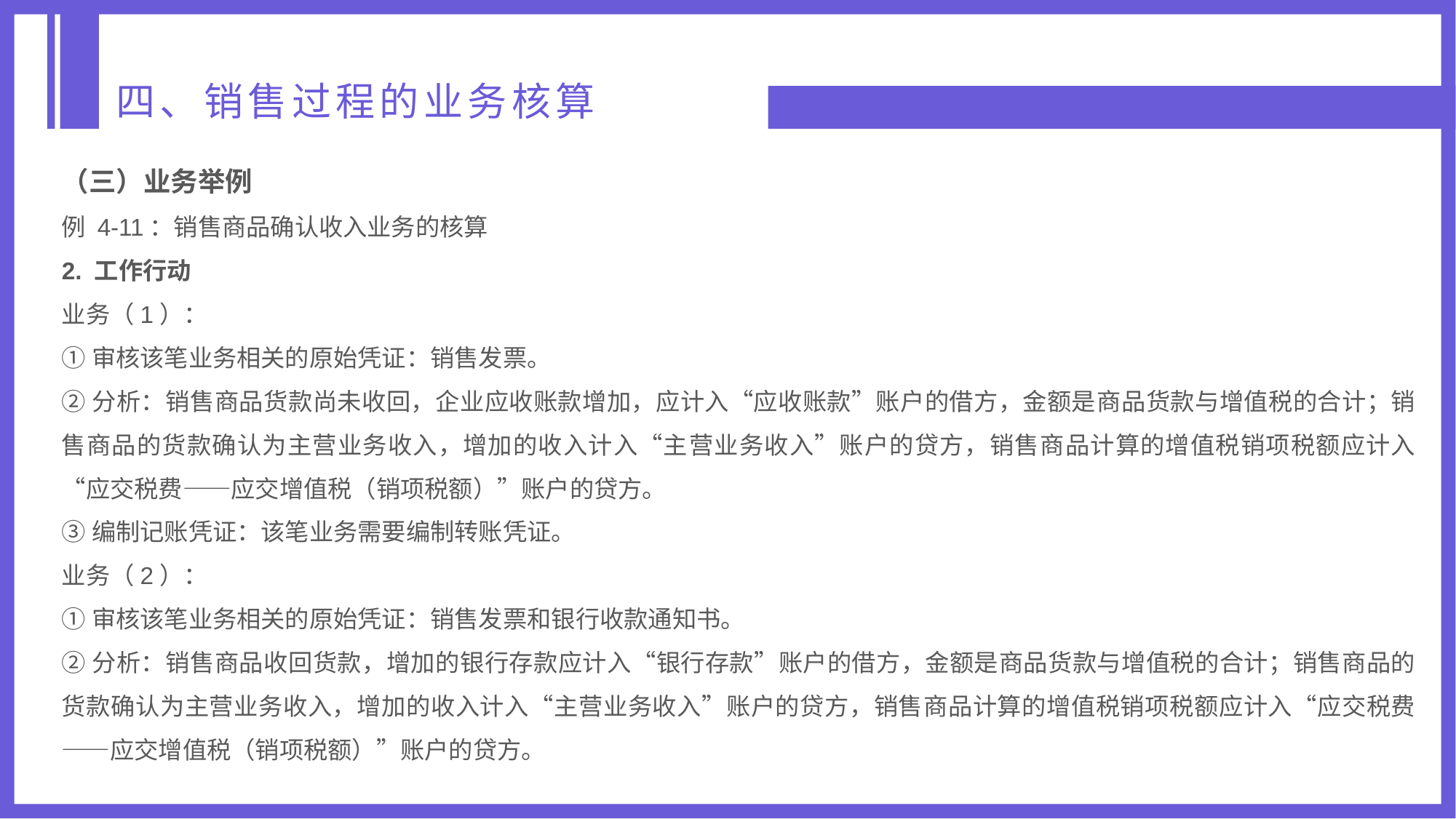

四、销售过程的业务核算
（三）业务举例
例 4-11：销售商品确认收入业务的核算
2. 工作行动
业务（1）：
①审核该笔业务相关的原始凭证：销售发票。
②分析：销售商品货款尚未收回，企业应收账款增加，应计入“应收账款”账户的借方，金额是商品货款与增值税的合计；销售商品的货款确认为主营业务收入，增加的收入计入“主营业务收入”账户的贷方，销售商品计算的增值税销项税额应计入“应交税费——应交增值税（销项税额）”账户的贷方。
③编制记账凭证：该笔业务需要编制转账凭证。
业务（2）：
①审核该笔业务相关的原始凭证：销售发票和银行收款通知书。
②分析：销售商品收回货款，增加的银行存款应计入“银行存款”账户的借方，金额是商品货款与增值税的合计；销售商品的货款确认为主营业务收入，增加的收入计入“主营业务收入”账户的贷方，销售商品计算的增值税销项税额应计入“应交税费——应交增值税（销项税额）”账户的贷方。